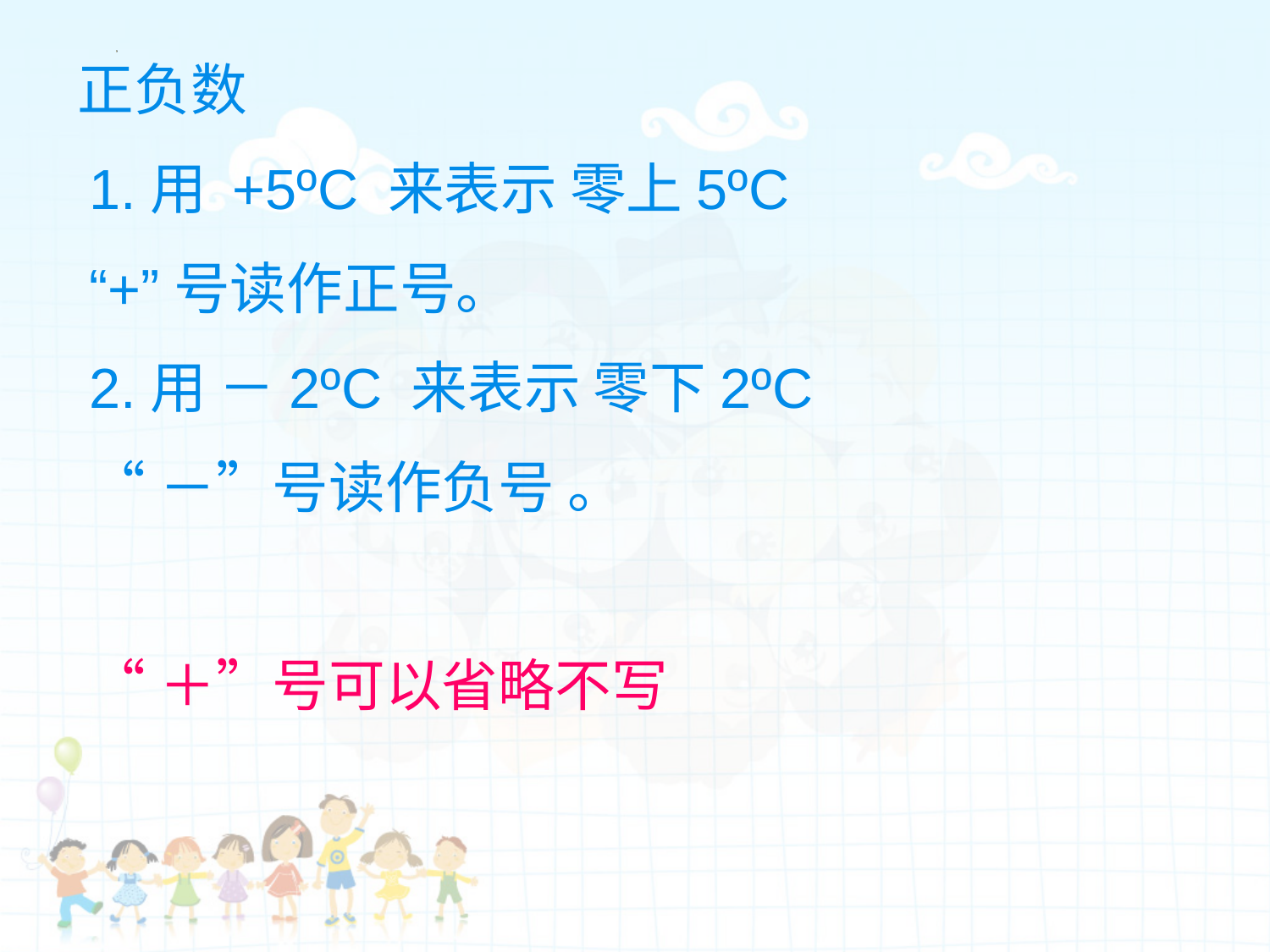

# 正负数
1.用 +5ºC 来表示 零上5ºC
“+”号读作正号。
2.用 －2ºC 来表示 零下2ºC
“－”号读作负号 。

“＋”号可以省略不写